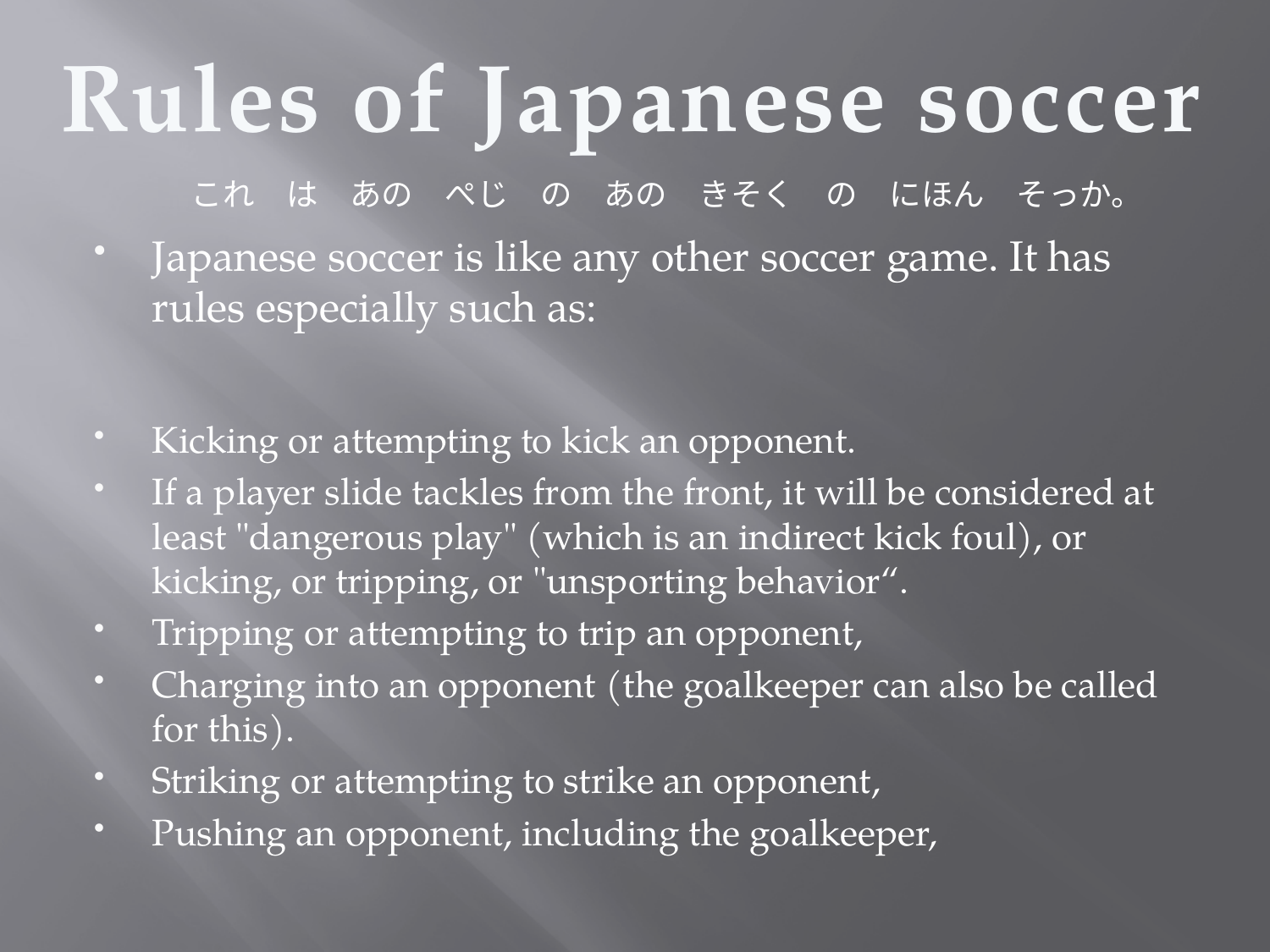

Rules of Japanese soccer
これ　は　あの　ぺじ　の　あの　きそく　の　にほん　そっか。
Japanese soccer is like any other soccer game. It has rules especially such as:

Kicking or attempting to kick an opponent.
If a player slide tackles from the front, it will be considered at least "dangerous play" (which is an indirect kick foul), or kicking, or tripping, or "unsporting behavior“.
Tripping or attempting to trip an opponent,
Charging into an opponent (the goalkeeper can also be called for this).
Striking or attempting to strike an opponent,
Pushing an opponent, including the goalkeeper,